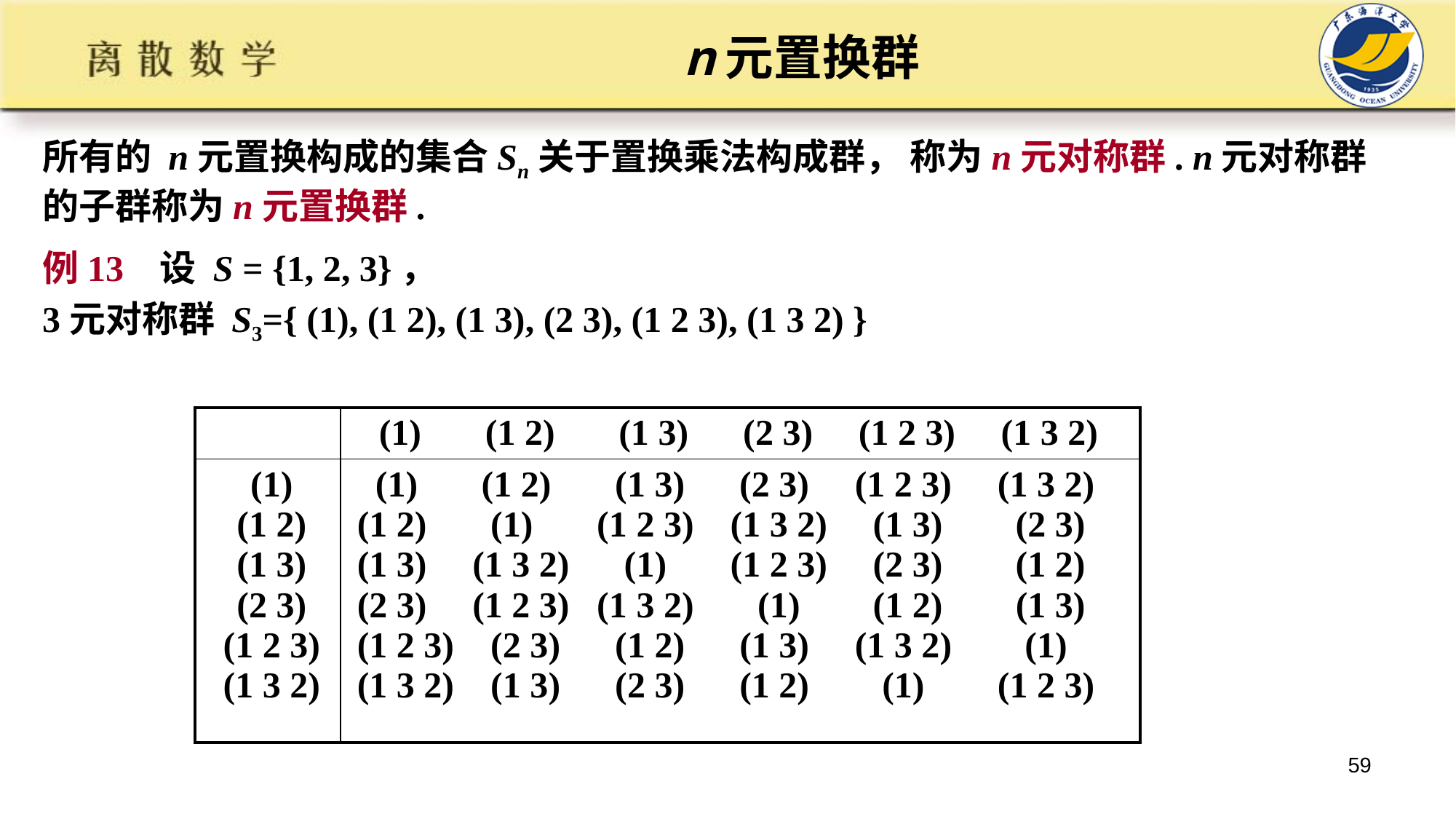

# n元置换群
所有的 n元置换构成的集合Sn关于置换乘法构成群， 称为n元对称群. n元对称群的子群称为n元置换群.
例13   设 S = {1, 2, 3}，
3元对称群 S3={ (1), (1 2), (1 3), (2 3), (1 2 3), (1 3 2) }
|  | (1) (1 2) (1 3) (2 3) (1 2 3) (1 3 2) |
| --- | --- |
| (1) (1 2) (1 3) (2 3) (1 2 3) (1 3 2) | (1) (1 2) (1 3) (2 3) (1 2 3) (1 3 2) (1 2) (1) (1 2 3) (1 3 2) (1 3) (2 3) (1 3) (1 3 2) (1) (1 2 3) (2 3) (1 2) (2 3) (1 2 3) (1 3 2) (1) (1 2) (1 3) (1 2 3) (2 3) (1 2) (1 3) (1 3 2) (1) (1 3 2) (1 3) (2 3) (1 2) (1) (1 2 3) |
59